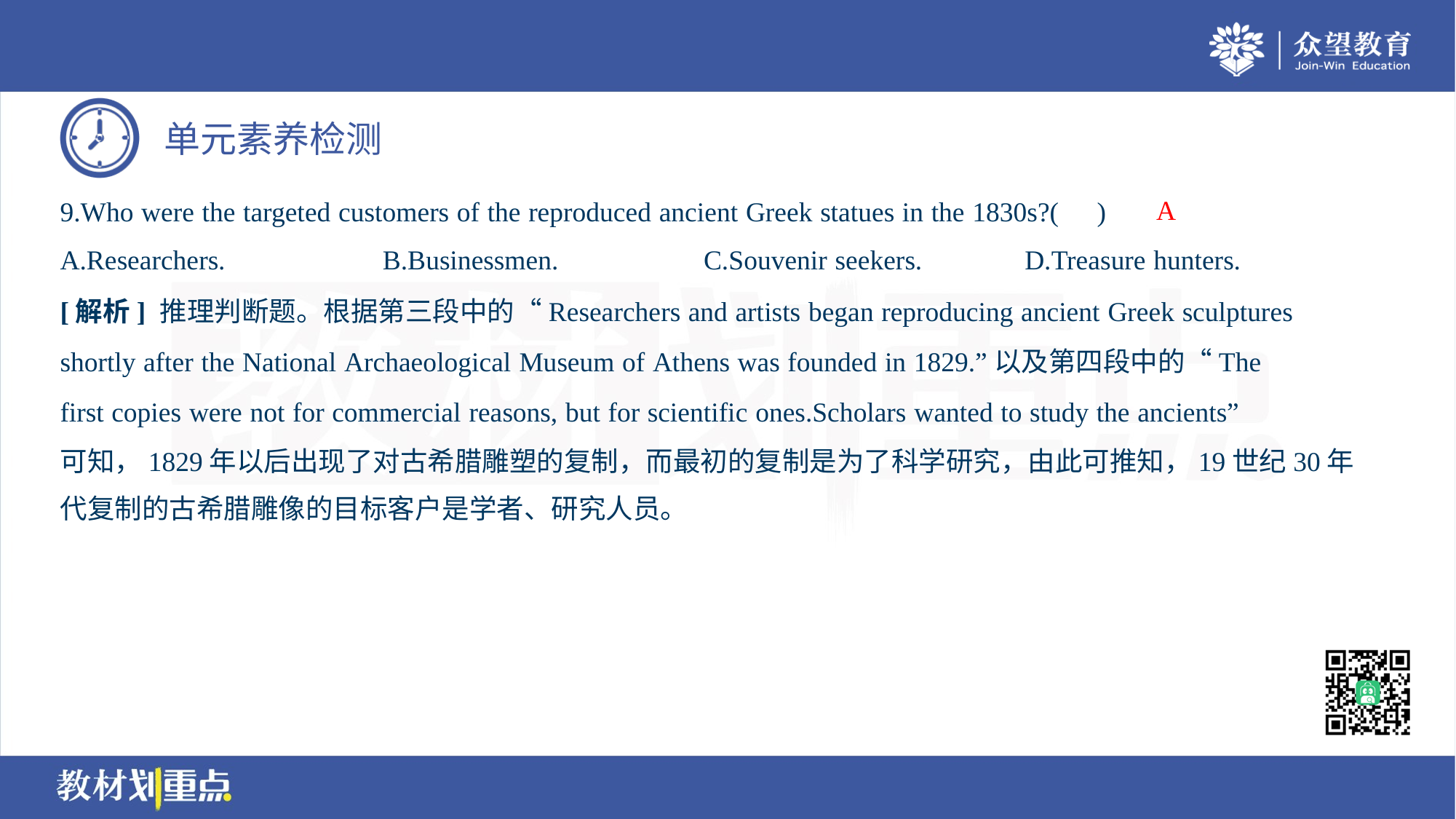

A
9.Who were the targeted customers of the reproduced ancient Greek statues in the 1830s?(     )
A.Researchers.	B.Businessmen.	C.Souvenir seekers.	D.Treasure hunters.
[解析] 推理判断题。根据第三段中的“Researchers and artists began reproducing ancient Greek sculptures
shortly after the National Archaeological Museum of Athens was founded in 1829.”以及第四段中的“The
first copies were not for commercial reasons, but for scientific ones.Scholars wanted to study the ancients”
可知，1829年以后出现了对古希腊雕塑的复制，而最初的复制是为了科学研究，由此可推知，19世纪30年
代复制的古希腊雕像的目标客户是学者、研究人员。